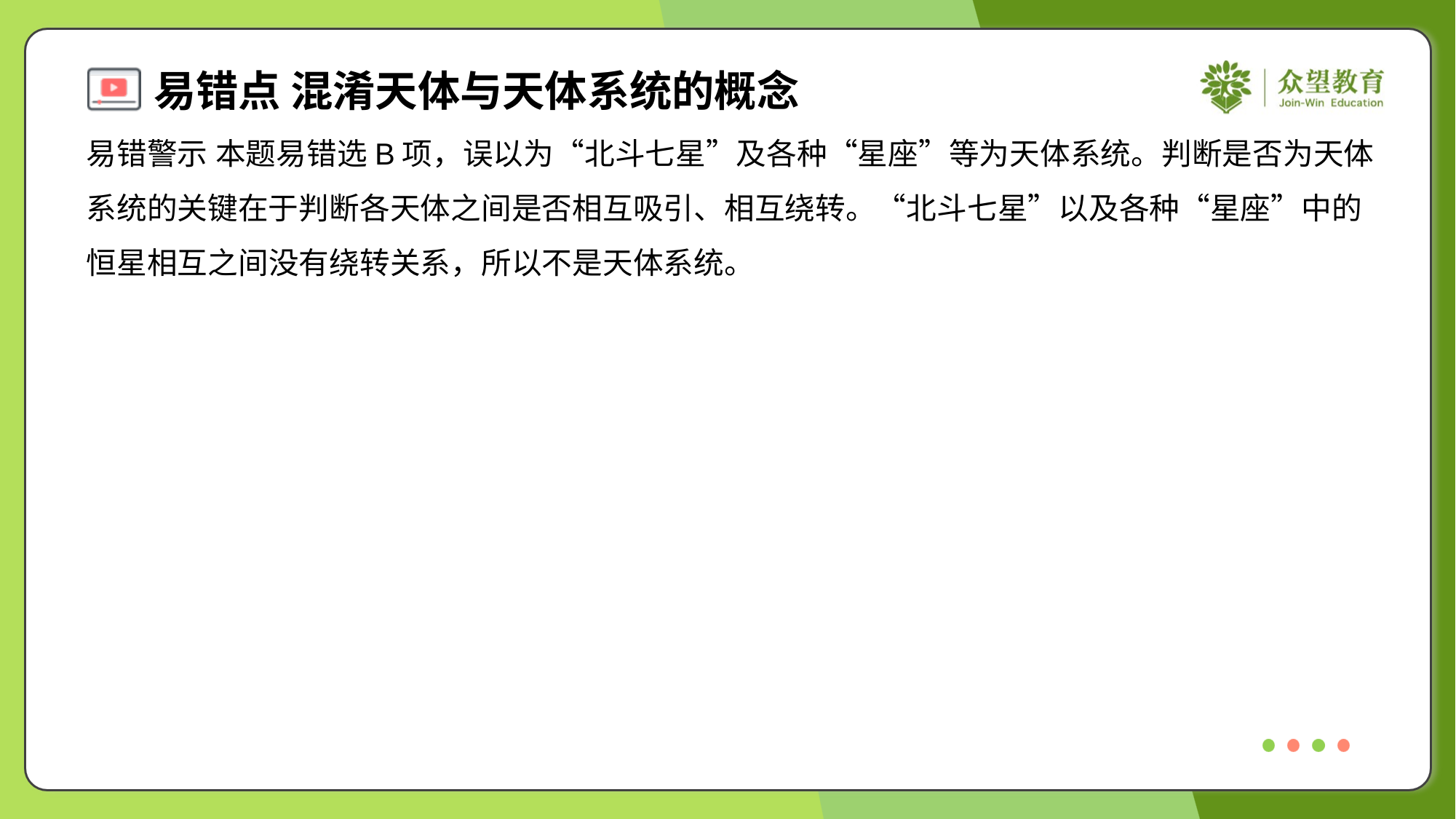

易错警示 本题易错选B项，误以为“北斗七星”及各种“星座”等为天体系统。判断是否为天体
系统的关键在于判断各天体之间是否相互吸引、相互绕转。“北斗七星”以及各种“星座”中的
恒星相互之间没有绕转关系，所以不是天体系统。